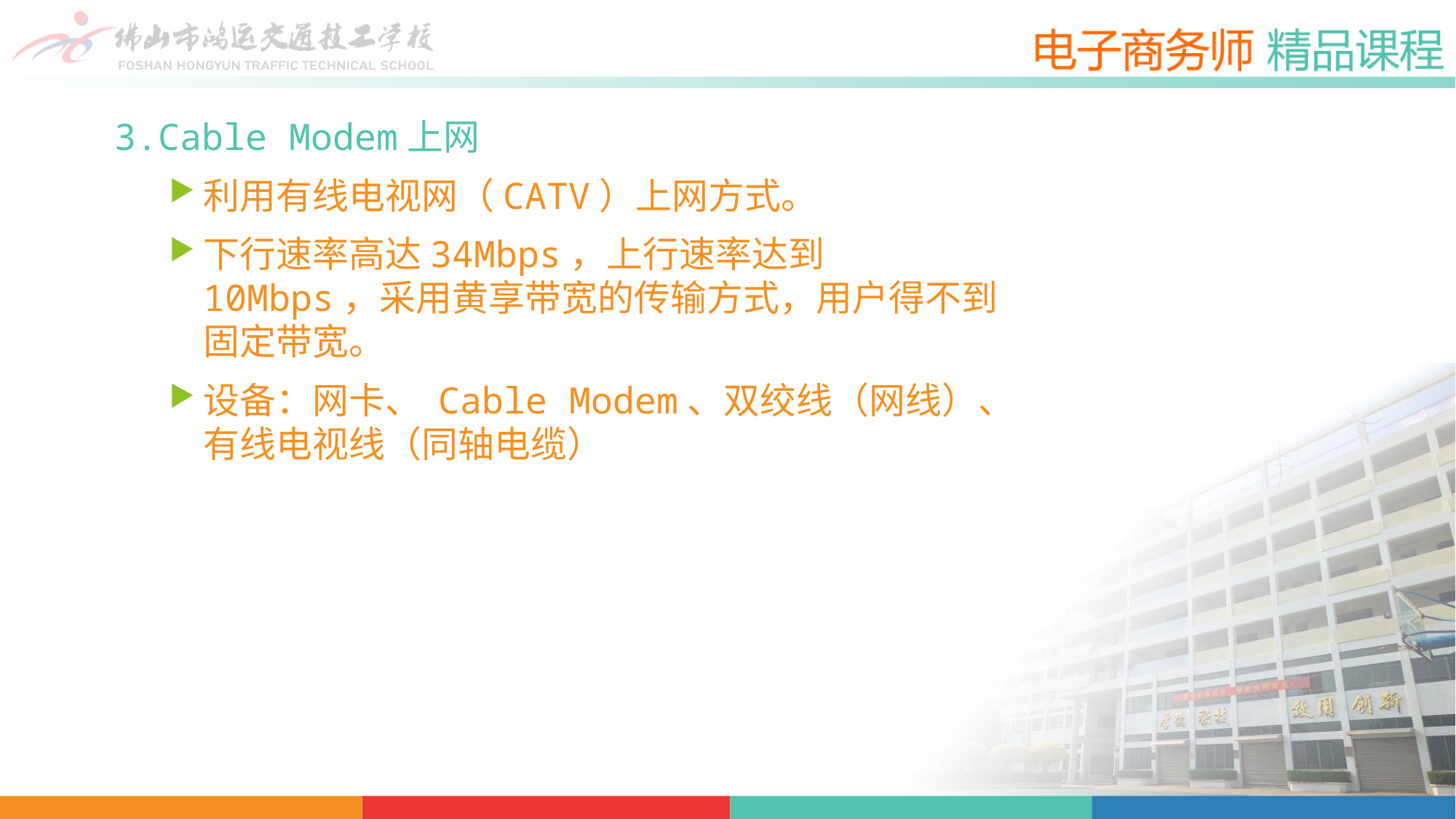

3.Cable Modem上网
利用有线电视网（CATV）上网方式。
下行速率高达34Mbps，上行速率达到10Mbps，采用黄享带宽的传输方式，用户得不到固定带宽。
设备：网卡、 Cable Modem、双绞线（网线）、有线电视线（同轴电缆）